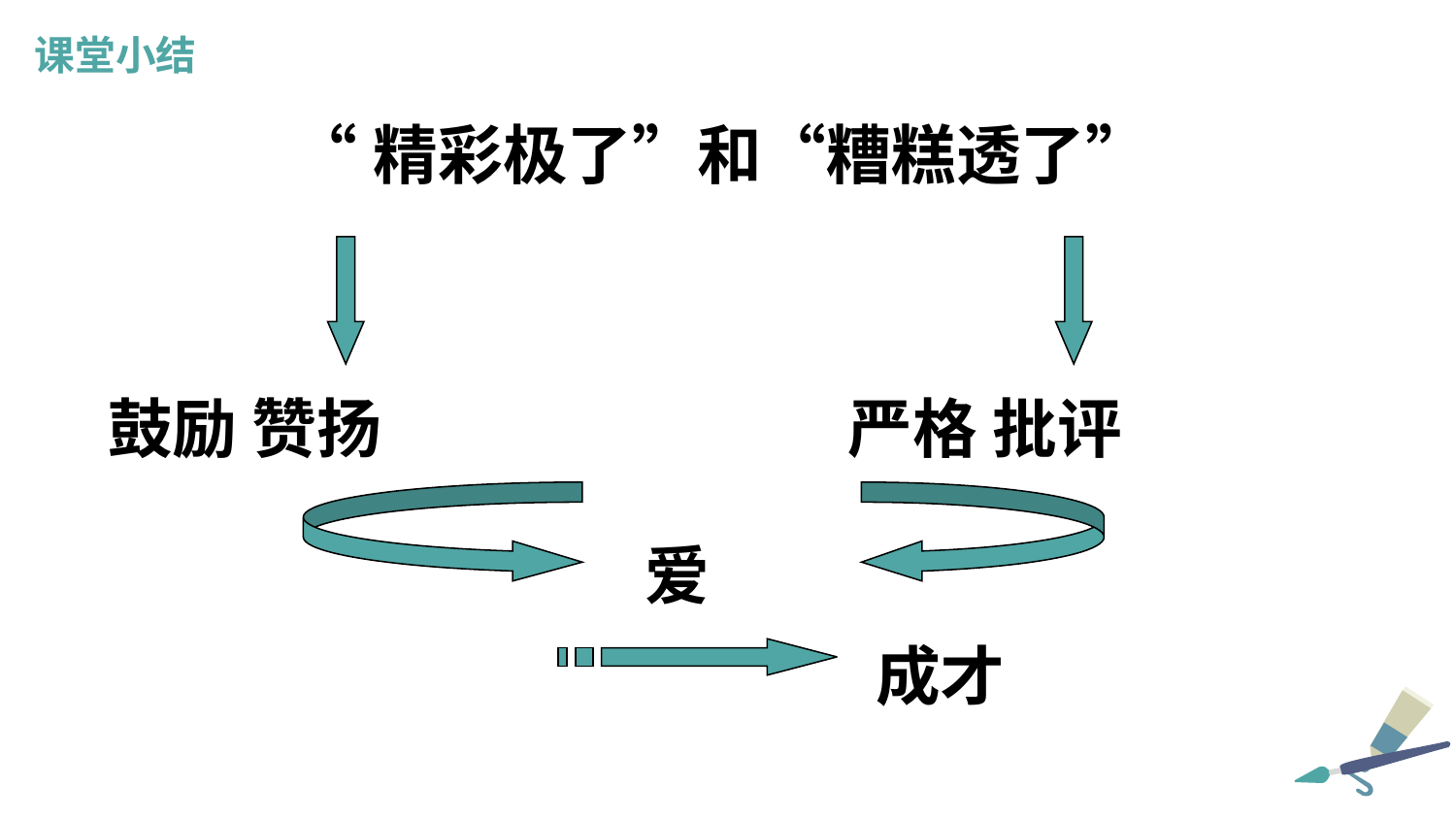

课堂小结
“精彩极了”和“糟糕透了”

鼓励 赞扬
严格 批评

爱
成才